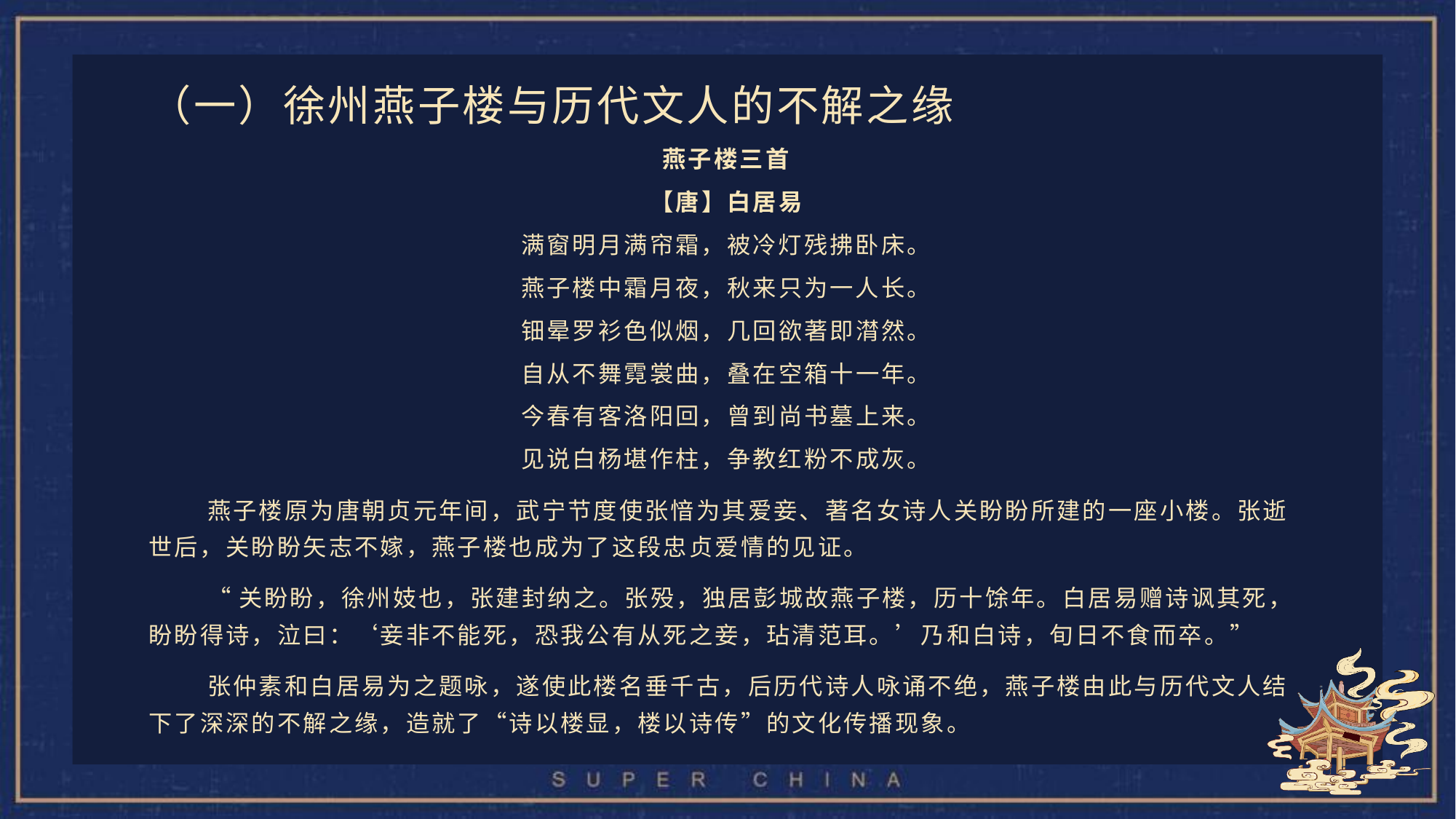

（一）徐州燕子楼与历代文人的不解之缘
燕子楼三首
【唐】白居易
满窗明月满帘霜，被冷灯残拂卧床。
燕子楼中霜月夜，秋来只为一人长。
钿晕罗衫色似烟，几回欲著即潸然。
自从不舞霓裳曲，叠在空箱十一年。
今春有客洛阳回，曾到尚书墓上来。
见说白杨堪作柱，争教红粉不成灰。
燕子楼原为唐朝贞元年间，武宁节度使张愔为其爱妾、著名女诗人关盼盼所建的一座小楼。张逝世后，关盼盼矢志不嫁，燕子楼也成为了这段忠贞爱情的见证。
“关盼盼，徐州妓也，张建封纳之。张殁，独居彭城故燕子楼，历十馀年。白居易赠诗讽其死，盼盼得诗，泣曰：‘妾非不能死，恐我公有从死之妾，玷清范耳。’乃和白诗，旬日不食而卒。”
张仲素和白居易为之题咏，遂使此楼名垂千古，后历代诗人咏诵不绝，燕子楼由此与历代文人结下了深深的不解之缘，造就了“诗以楼显，楼以诗传”的文化传播现象。